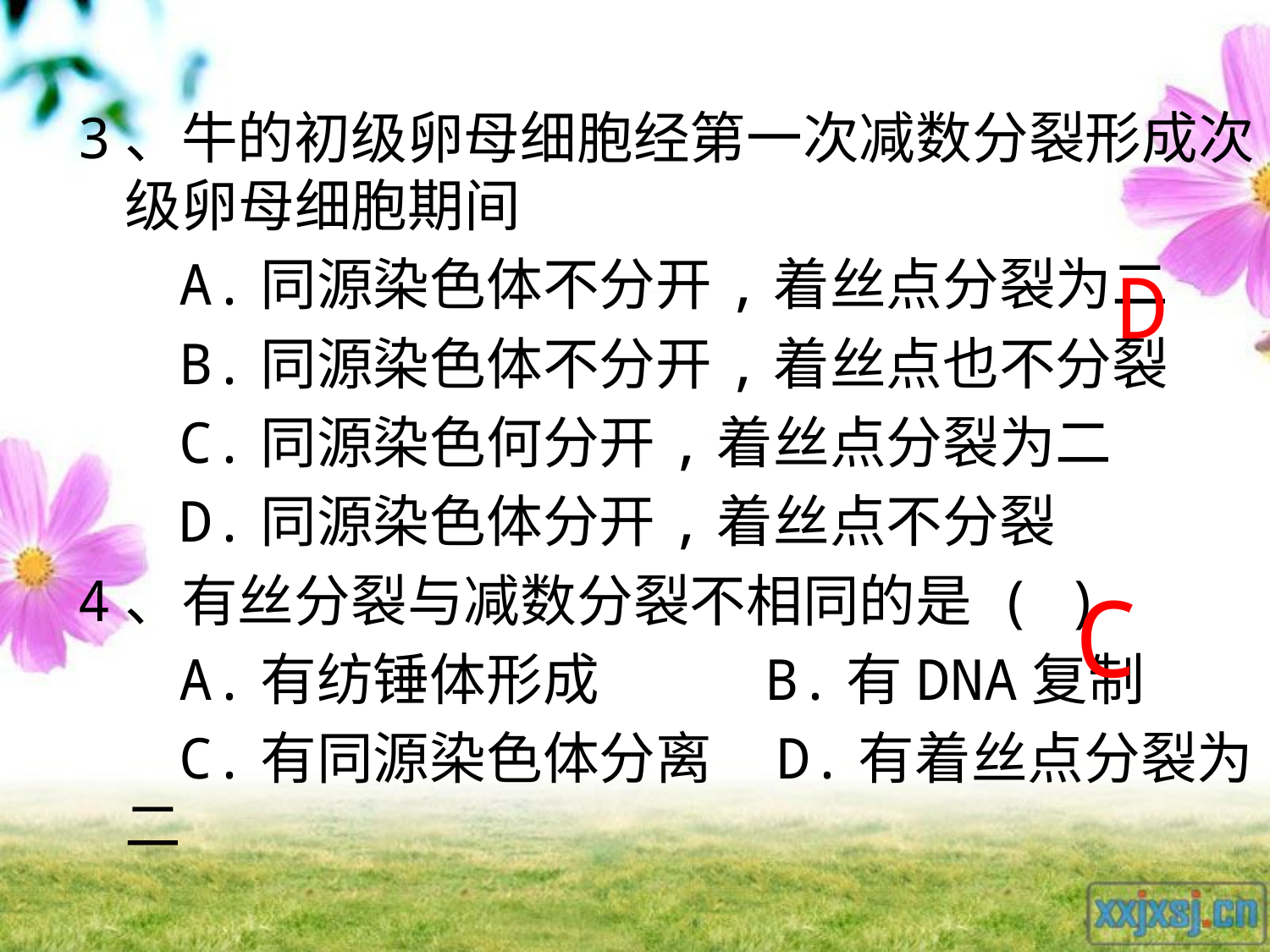

3、牛的初级卵母细胞经第一次减数分裂形成次级卵母细胞期间
   A.同源染色体不分开,着丝点分裂为二
   B.同源染色体不分开,着丝点也不分裂
   C.同源染色何分开,着丝点分裂为二
   D.同源染色体分开,着丝点不分裂
4、有丝分裂与减数分裂不相同的是 ( )
   A.有纺锤体形成            B.有DNA复制
   C.有同源染色体分离    D.有着丝点分裂为二
D
C